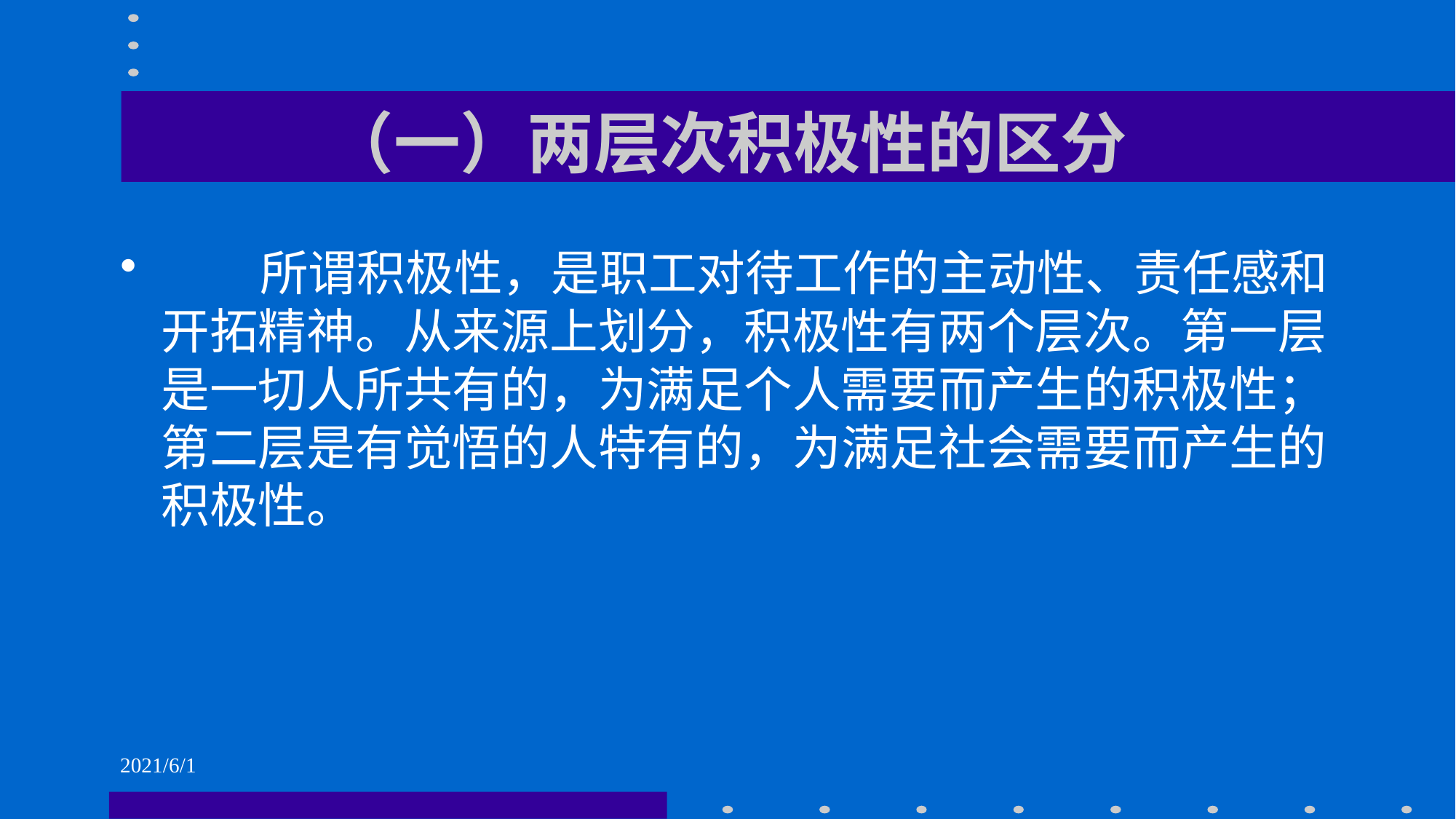

# （一）两层次积极性的区分
        所谓积极性，是职工对待工作的主动性、责任感和开拓精神。从来源上划分，积极性有两个层次。第一层是一切人所共有的，为满足个人需要而产生的积极性；第二层是有觉悟的人特有的，为满足社会需要而产生的积极性。
2021/6/1